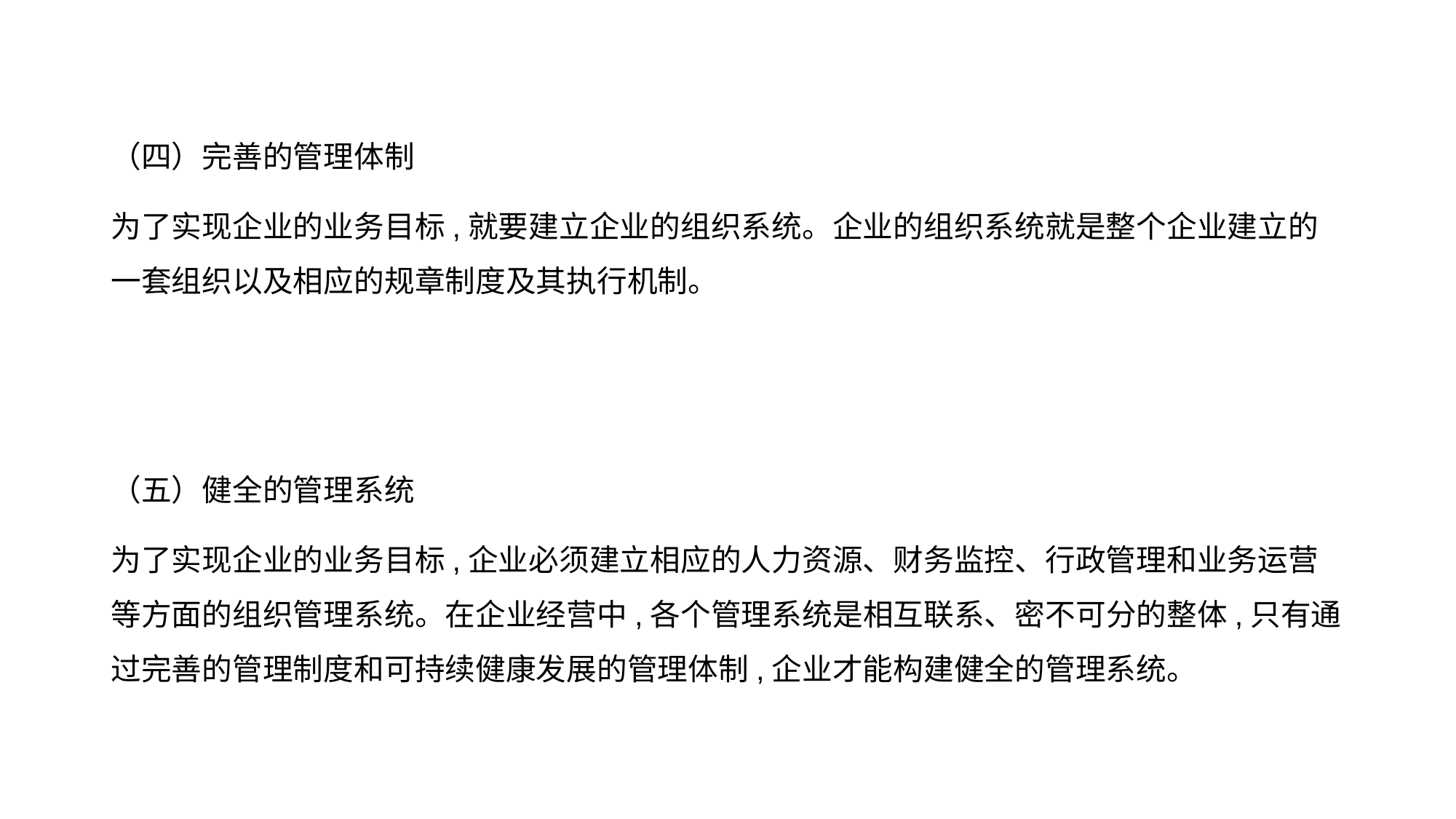

（四）完善的管理体制
为了实现企业的业务目标,就要建立企业的组织系统。企业的组织系统就是整个企业建立的一套组织以及相应的规章制度及其执行机制。

（五）健全的管理系统
为了实现企业的业务目标,企业必须建立相应的人力资源、财务监控、行政管理和业务运营等方面的组织管理系统。在企业经营中,各个管理系统是相互联系、密不可分的整体,只有通过完善的管理制度和可持续健康发展的管理体制,企业才能构建健全的管理系统。